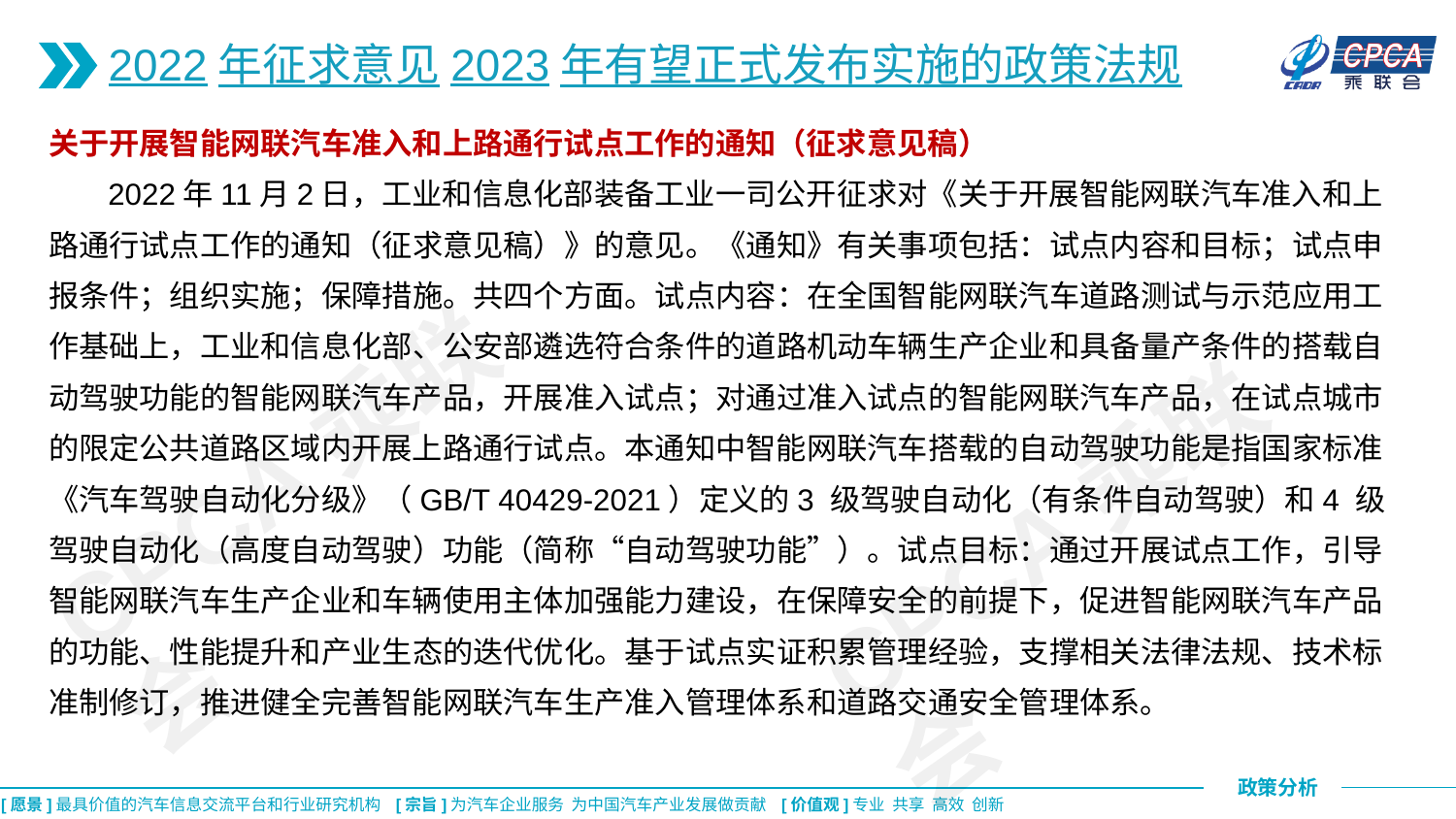

2022年征求意见2023年有望正式发布实施的政策法规
关于开展智能网联汽车准入和上路通行试点工作的通知（征求意见稿）
       2022年11月2日，工业和信息化部装备工业一司公开征求对《关于开展智能网联汽车准入和上路通行试点工作的通知（征求意见稿）》的意见。《通知》有关事项包括：试点内容和目标；试点申报条件；组织实施；保障措施。共四个方面。试点内容：在全国智能网联汽车道路测试与示范应用工作基础上，工业和信息化部、公安部遴选符合条件的道路机动车辆生产企业和具备量产条件的搭载自动驾驶功能的智能网联汽车产品，开展准入试点；对通过准入试点的智能网联汽车产品，在试点城市的限定公共道路区域内开展上路通行试点。本通知中智能网联汽车搭载的自动驾驶功能是指国家标准《汽车驾驶自动化分级》（GB/T 40429-2021）定义的3 级驾驶自动化（有条件自动驾驶）和4 级驾驶自动化（高度自动驾驶）功能（简称“自动驾驶功能”）。试点目标：通过开展试点工作，引导智能网联汽车生产企业和车辆使用主体加强能力建设，在保障安全的前提下，促进智能网联汽车产品的功能、性能提升和产业生态的迭代优化。基于试点实证积累管理经验，支撑相关法律法规、技术标准制修订，推进健全完善智能网联汽车生产准入管理体系和道路交通安全管理体系。
CPCA乘联会
CPCA乘联会